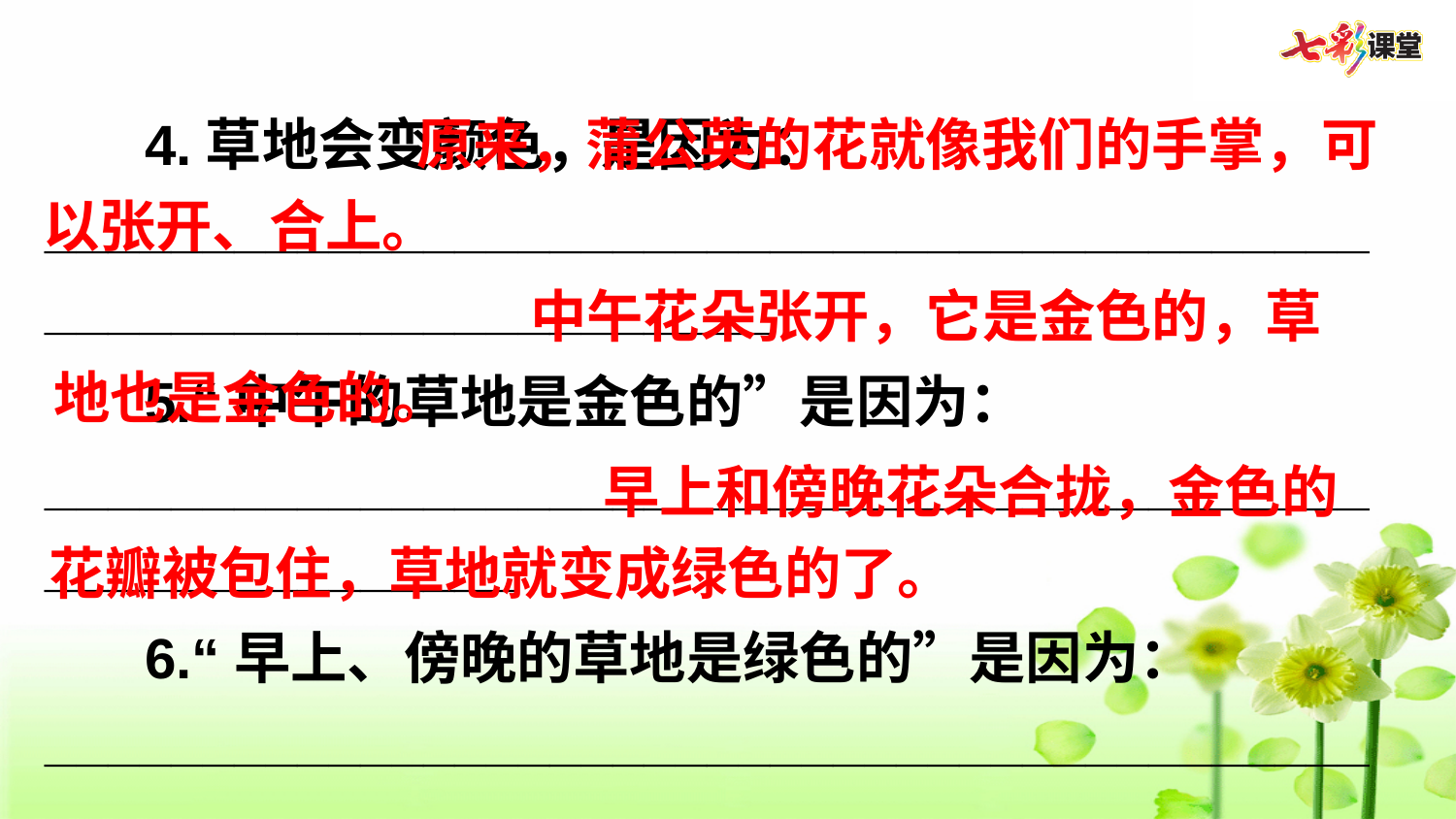

原来，蒲公英的花就像我们的手掌，可以张开、合上。
4.草地会变颜色，是因为：_________________________________________________________________
5.“中午的草地是金色的”是因为：_________________________________________________________
6.“早上、傍晚的草地是绿色的”是因为：_________________________________________________________________________________________________
                                    中午花朵张开，它是金色的，草地也是金色的。
                                          早上和傍晚花朵合拢，金色的花瓣被包住，草地就变成绿色的了。